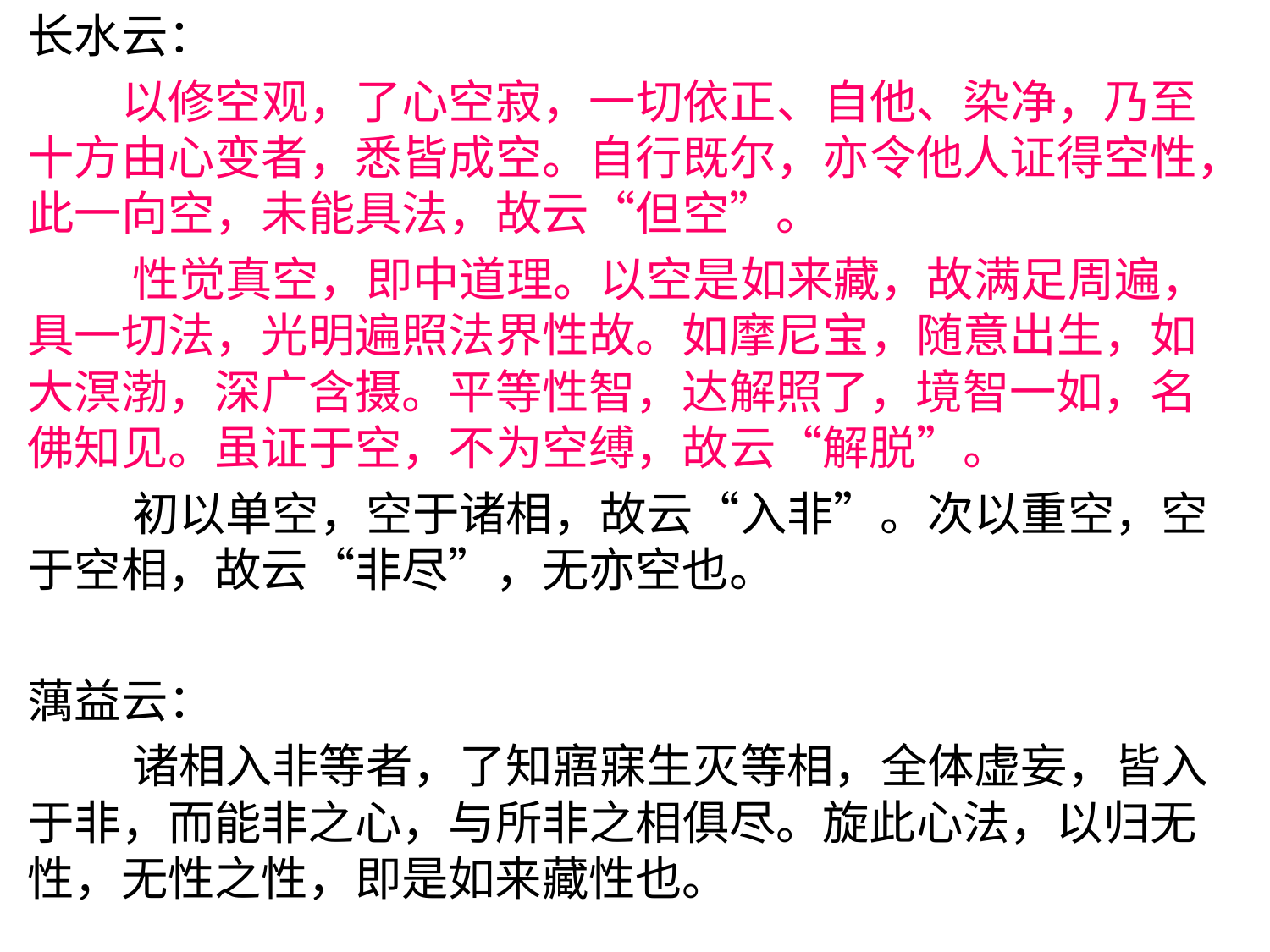

长水云：
        以修空观，了心空寂，一切依正、自他、染净，乃至十方由心变者，悉皆成空。自行既尔，亦令他人证得空性，此一向空，未能具法，故云“但空”。
         性觉真空，即中道理。以空是如来藏，故满足周遍，具一切法，光明遍照法界性故。如摩尼宝，随意出生，如大溟渤，深广含摄。平等性智，达解照了，境智一如，名佛知见。虽证于空，不为空缚，故云“解脱”。
         初以单空，空于诸相，故云“入非”。次以重空，空于空相，故云“非尽”，无亦空也。

蕅益云：
         诸相入非等者，了知寤寐生灭等相，全体虚妄，皆入于非，而能非之心，与所非之相俱尽。旋此心法，以归无性，无性之性，即是如来藏性也。